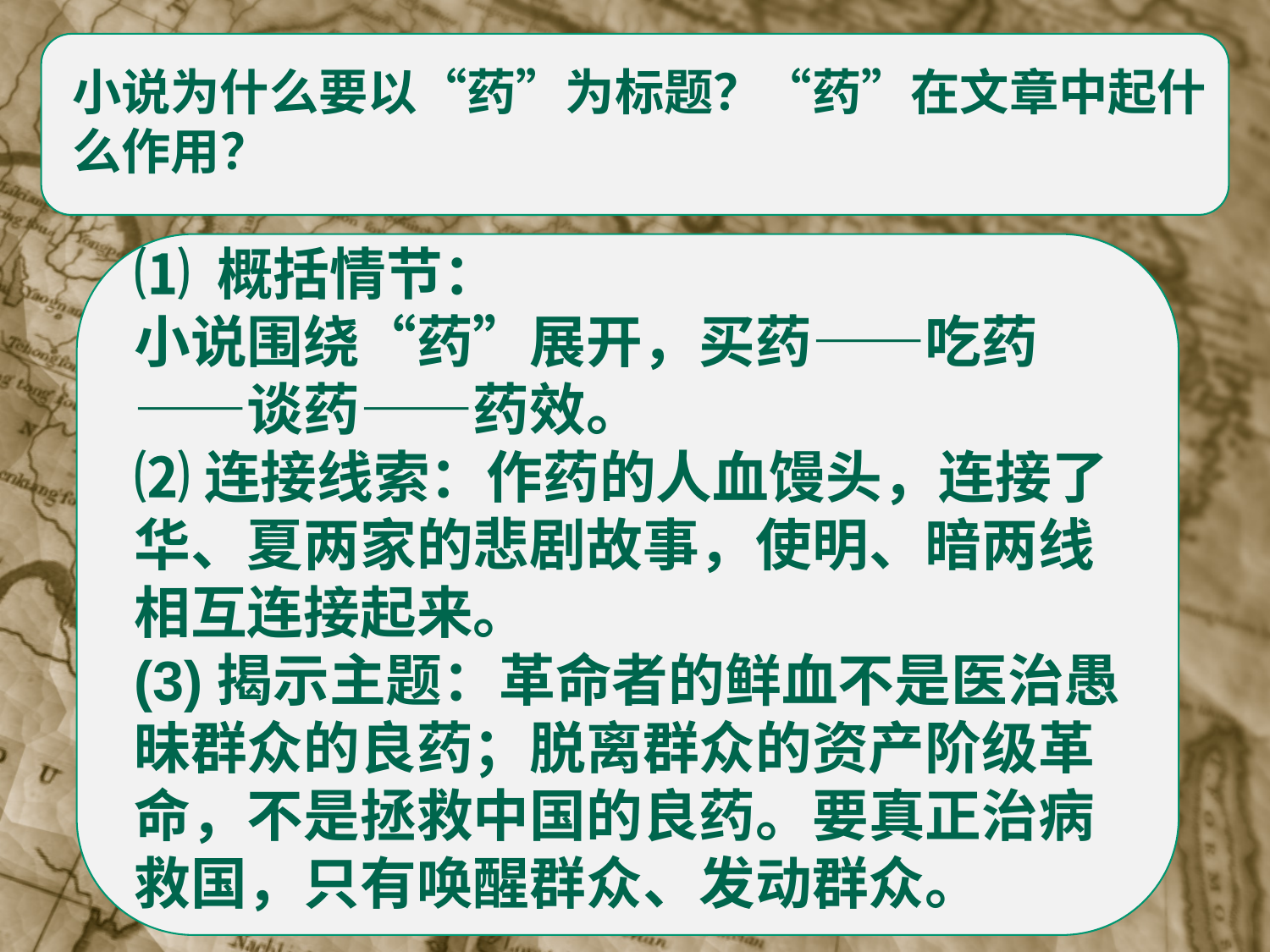

小说为什么要以“药”为标题？“药”在文章中起什么作用？

⑴ 概括情节：
小说围绕“药”展开，买药——吃药——谈药——药效。
⑵连接线索：作药的人血馒头，连接了华、夏两家的悲剧故事，使明、暗两线相互连接起来。
(3)揭示主题：革命者的鲜血不是医治愚昧群众的良药；脱离群众的资产阶级革命，不是拯救中国的良药。要真正治病救国，只有唤醒群众、发动群众。